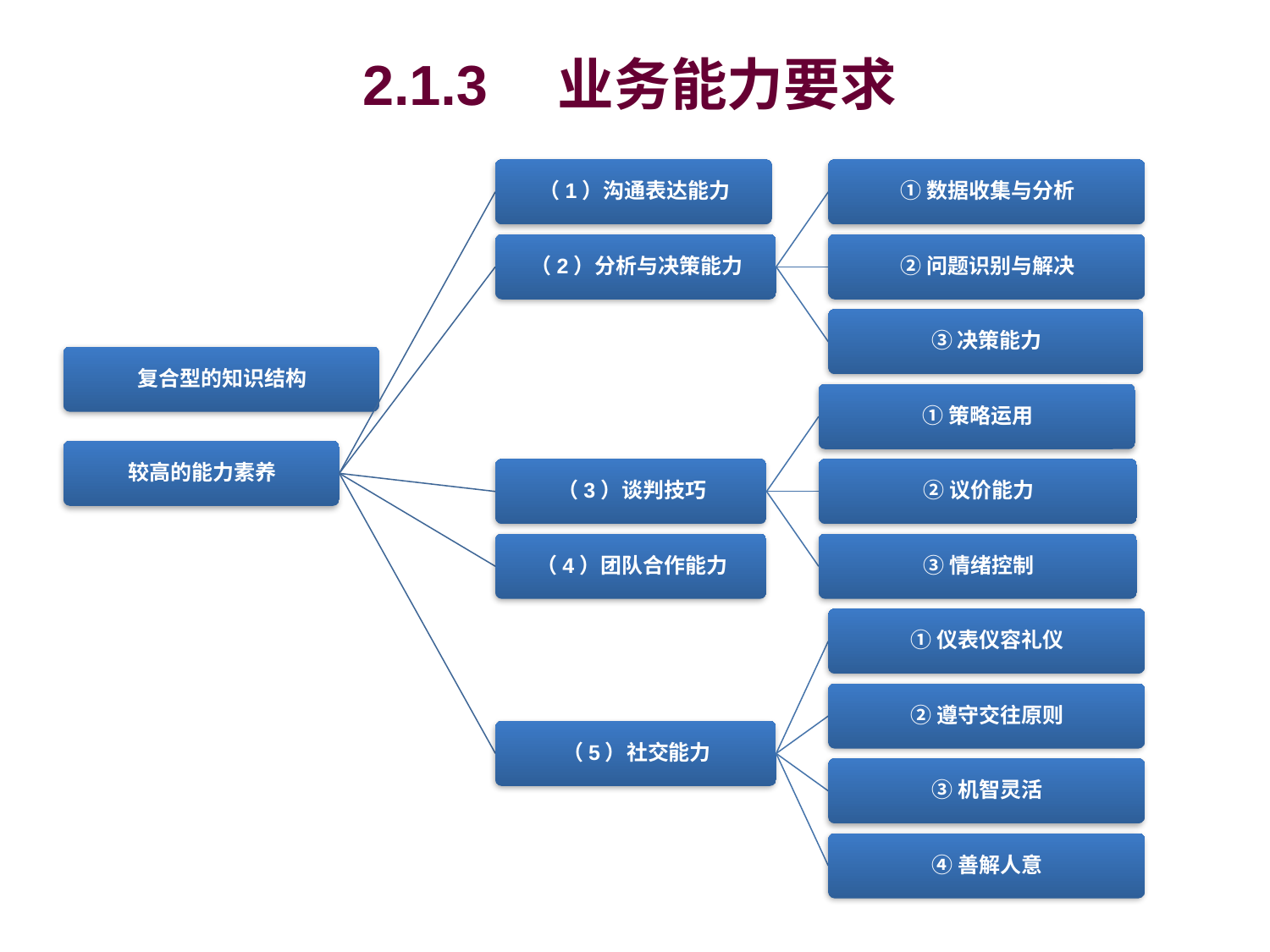

# 2.1.3　业务能力要求
复合型的知识结构
较高的能力素养

（1）沟通表达能力

（2）分析与决策能力

①数据收集与分析

②问题识别与解决

③决策能力

（3）谈判技巧

①策略运用

②议价能力

③情绪控制

（4）团队合作能力

（5）社交能力

①仪表仪容礼仪

②遵守交往原则

③机智灵活

④善解人意